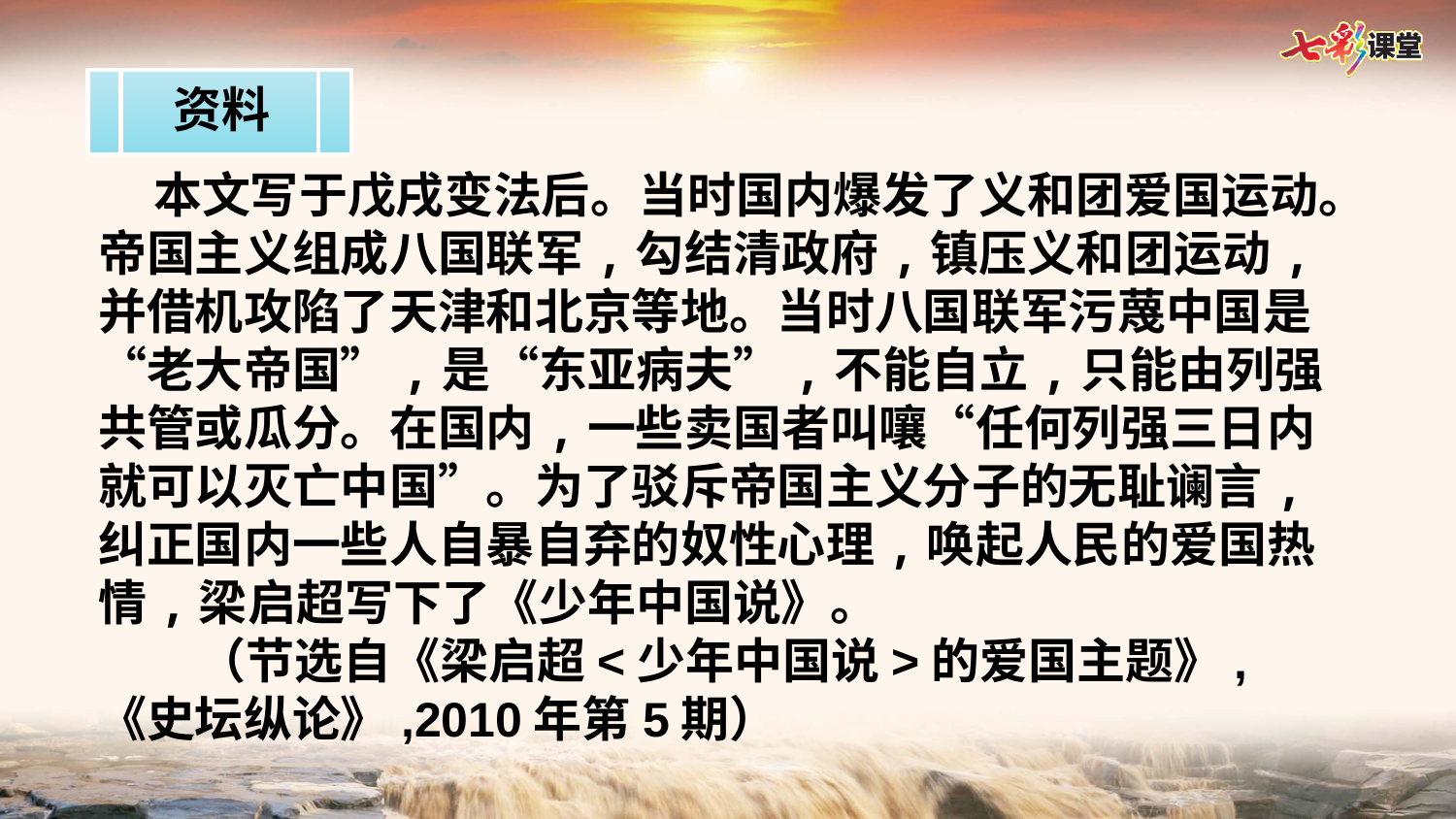

资料
    本文写于戊戌变法后。当时国内爆发了义和团爱国运动。帝国主义组成八国联军,勾结清政府,镇压义和团运动,并借机攻陷了天津和北京等地。当时八国联军污蔑中国是“老大帝国”,是“东亚病夫”,不能自立,只能由列强共管或瓜分。在国内,一些卖国者叫嚷“任何列强三日内就可以灭亡中国”。为了驳斥帝国主义分子的无耻谰言,纠正国内一些人自暴自弃的奴性心理,唤起人民的爱国热情,梁启超写下了《少年中国说》。
        （节选自《梁启超<少年中国说>的爱国主题》,《史坛纵论》,2010年第5期）